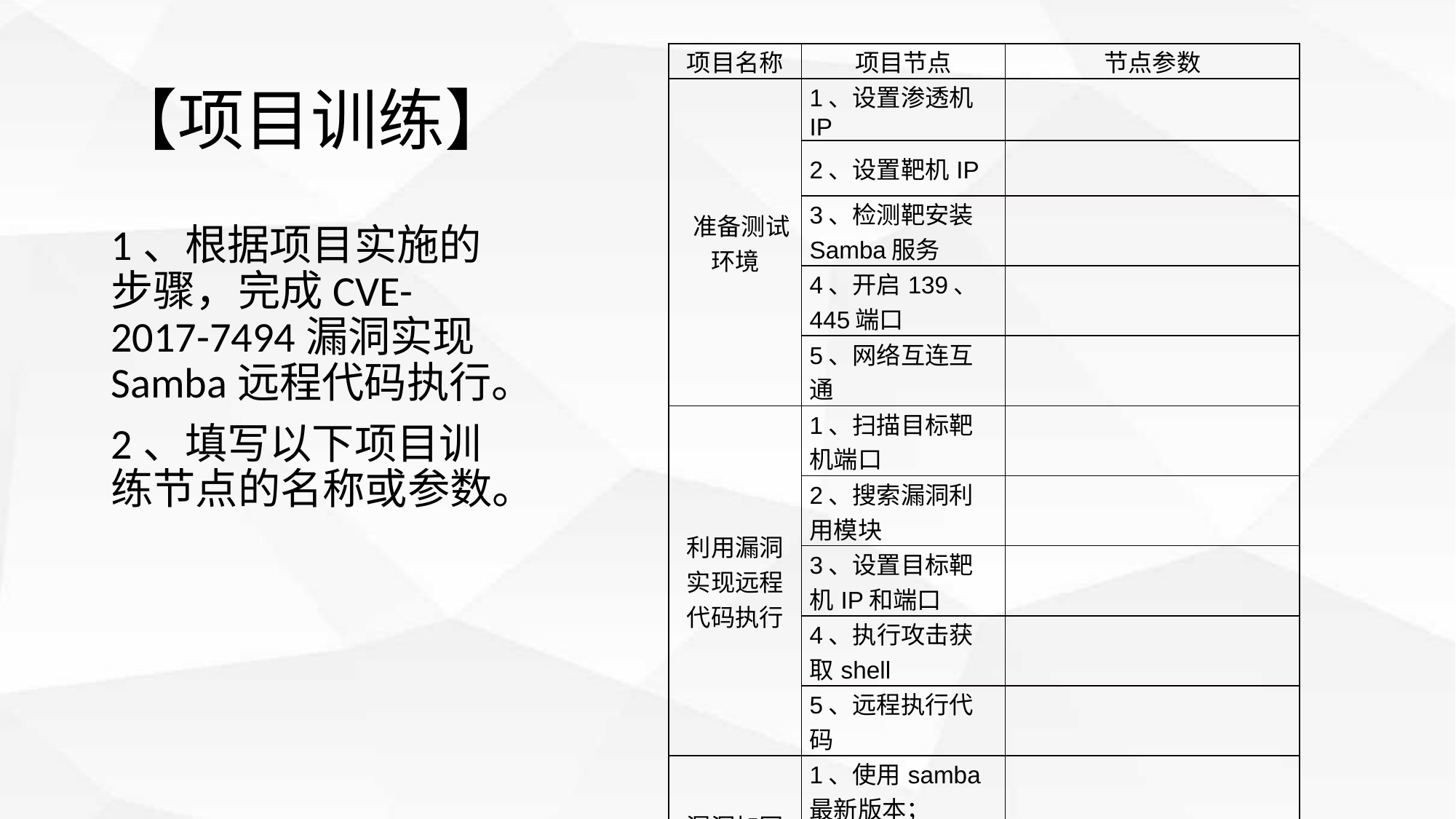

# 【项目训练】
| 项目名称 | 项目节点 | 节点参数 |
| --- | --- | --- |
| 准备测试环境 | 1、设置渗透机IP |  |
|  | 2、设置靶机IP |  |
|  | 3、检测靶安装Samba服务 |  |
|  | 4、开启139、445端口 |  |
|  | 5、网络互连互通 |  |
| 利用漏洞实现远程代码执行 | 1、扫描目标靶机端口 |  |
|  | 2、搜索漏洞利用模块 |  |
|  | 3、设置目标靶机IP和端口 |  |
|  | 4、执行攻击获取shell |  |
|  | 5、远程执行代码 |  |
| 漏洞加固 | 1、使用samba最新版本； |  |
|  | 2、修改smb.conf文件 |  |
1、根据项目实施的步骤，完成CVE-2017-7494漏洞实现Samba远程代码执行。
2、填写以下项目训练节点的名称或参数。